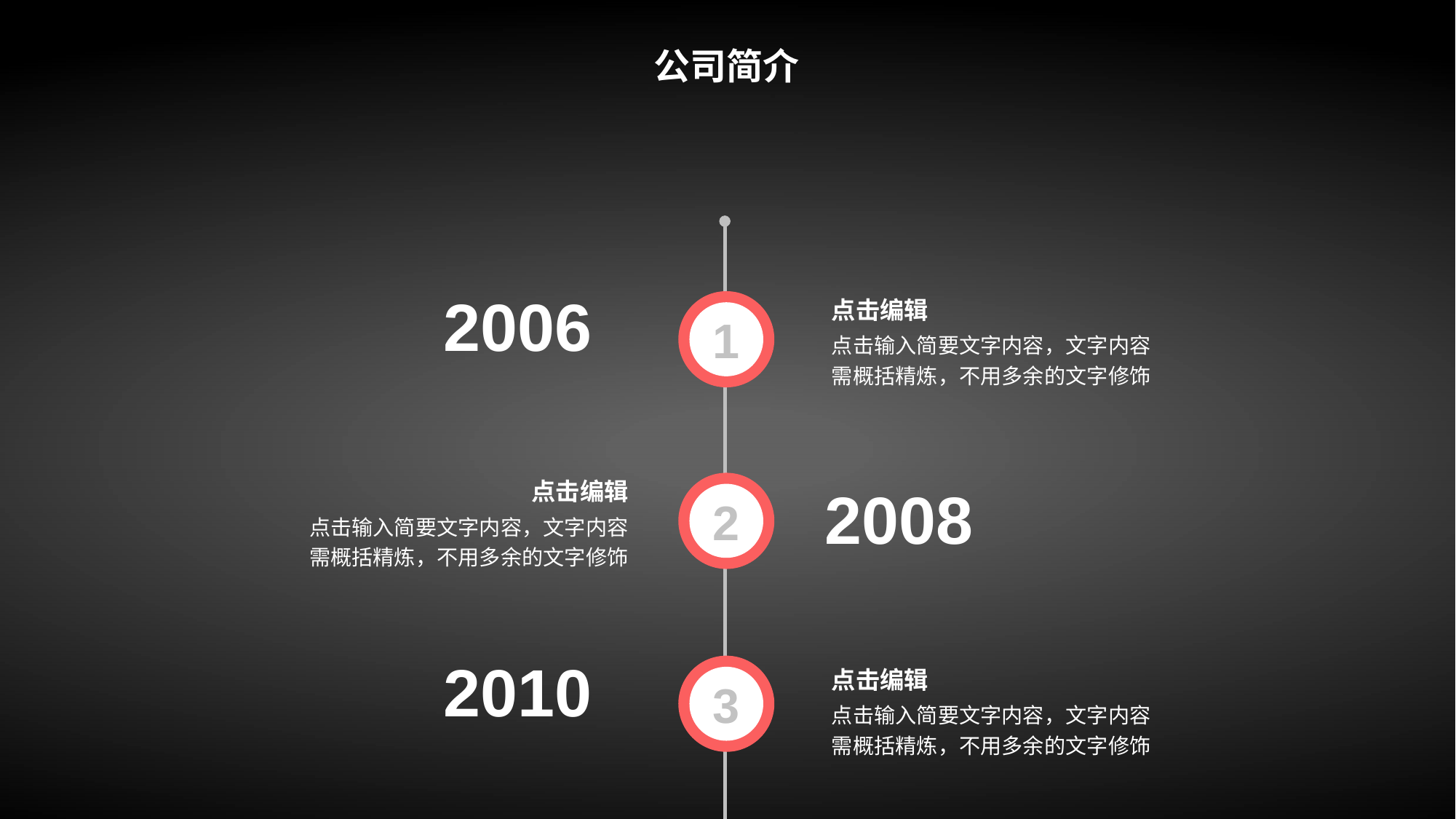

公司简介
2006
点击编辑

1
点击输入简要文字内容，文字内容需概括精炼，不用多余的文字修饰
点击编辑
2008

2
点击输入简要文字内容，文字内容需概括精炼，不用多余的文字修饰
2010
点击编辑

3
点击输入简要文字内容，文字内容需概括精炼，不用多余的文字修饰